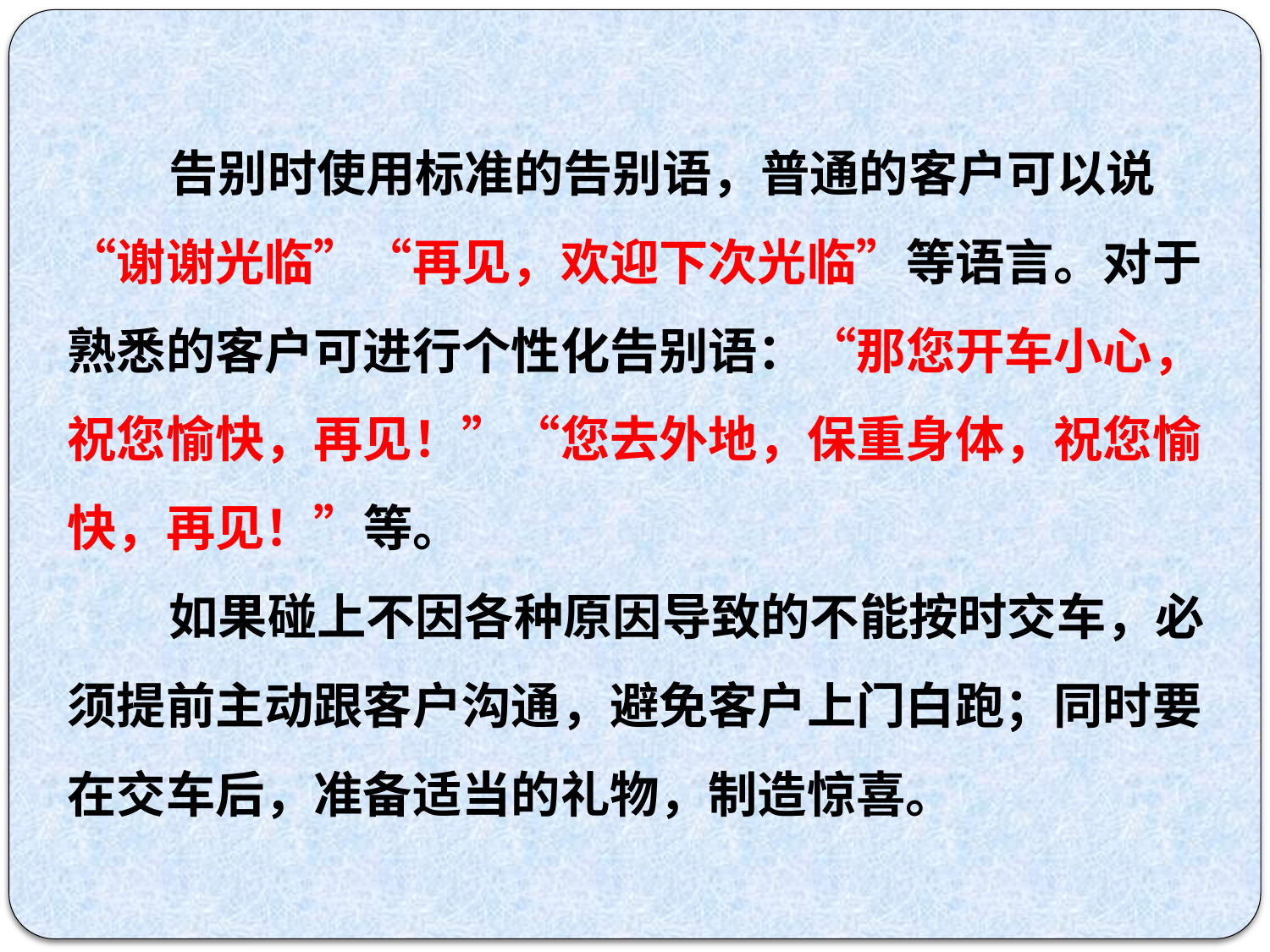

告别时使用标准的告别语，普通的客户可以说“谢谢光临”“再见，欢迎下次光临”等语言。对于熟悉的客户可进行个性化告别语：“那您开车小心，祝您愉快，再见！”“您去外地，保重身体，祝您愉快，再见！”等。
        如果碰上不因各种原因导致的不能按时交车，必须提前主动跟客户沟通，避免客户上门白跑；同时要在交车后，准备适当的礼物，制造惊喜。